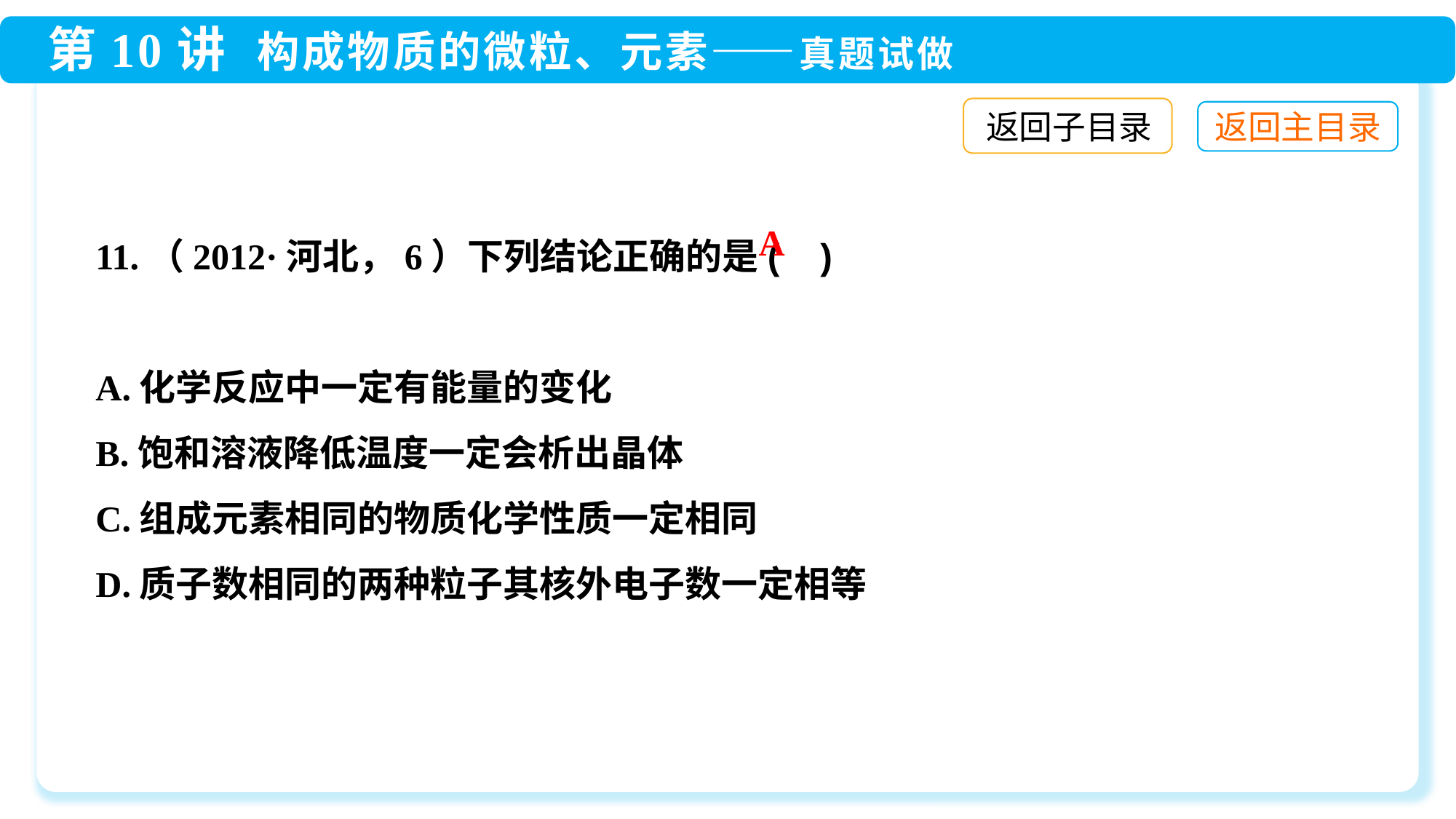

返回子目录

11.（2012·河北，6）下列结论正确的是(    )

A.化学反应中一定有能量的变化
B.饱和溶液降低温度一定会析出晶体
C.组成元素相同的物质化学性质一定相同
D.质子数相同的两种粒子其核外电子数一定相等
A